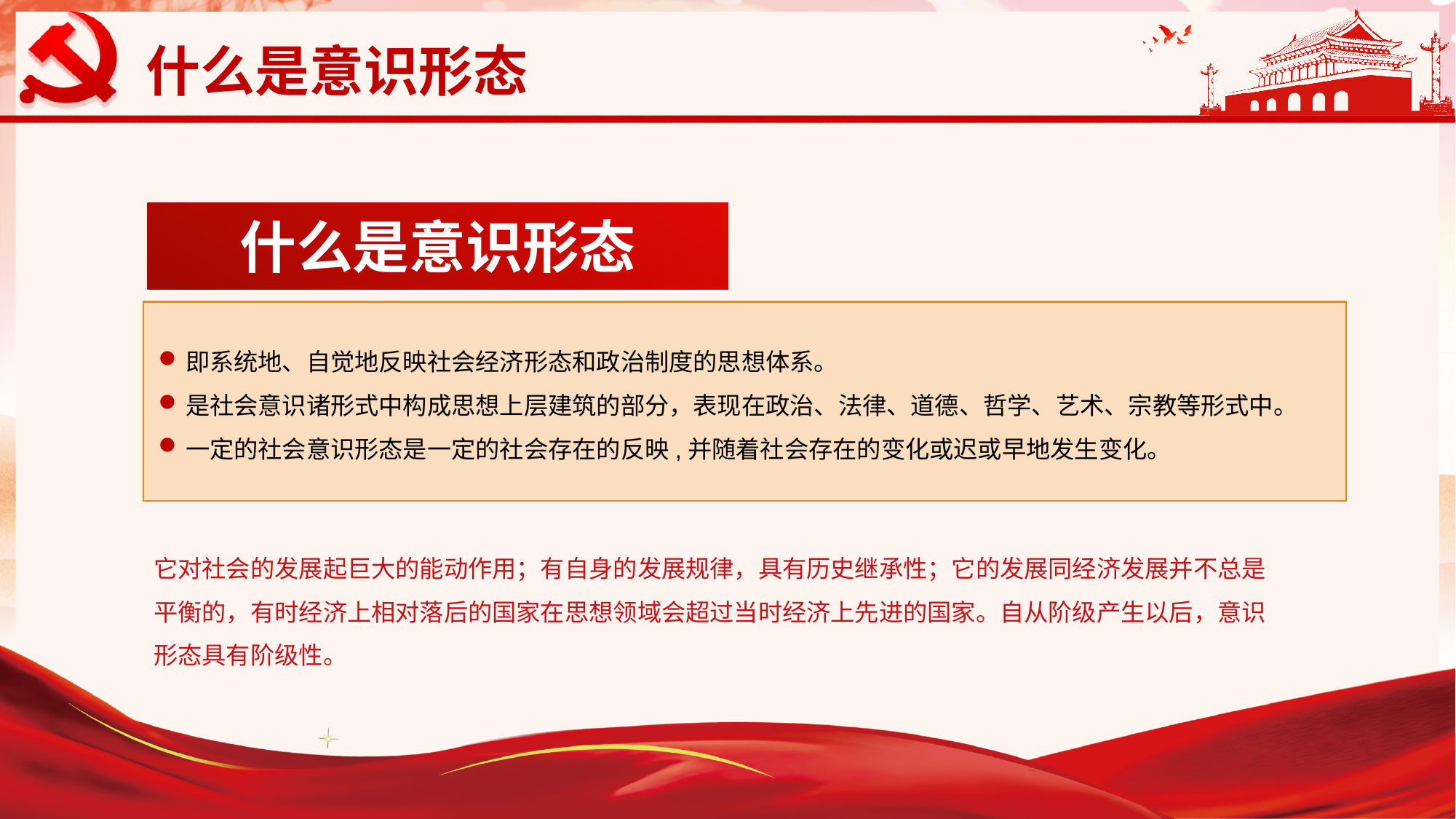

什么是意识形态

即系统地、自觉地反映社会经济形态和政治制度的思想体系。
是社会意识诸形式中构成思想上层建筑的部分，表现在政治、法律、道德、哲学、艺术、宗教等形式中。
一定的社会意识形态是一定的社会存在的反映,并随着社会存在的变化或迟或早地发生变化。
它对社会的发展起巨大的能动作用；有自身的发展规律，具有历史继承性；它的发展同经济发展并不总是平衡的，有时经济上相对落后的国家在思想领域会超过当时经济上先进的国家。自从阶级产生以后，意识形态具有阶级性。